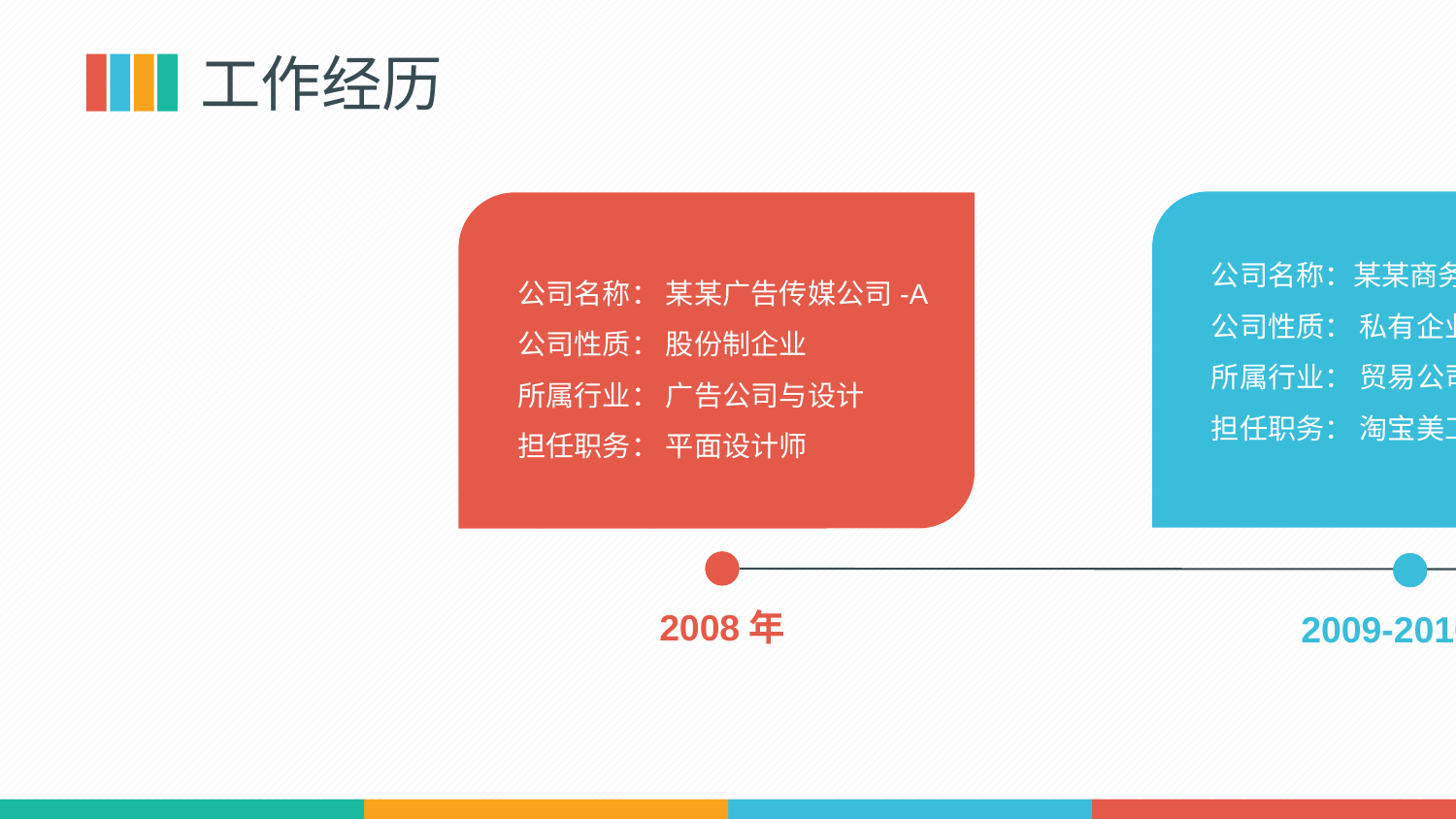

工作经历
　公司名称：某某商务公司-B
　公司性质： 私有企业
　所属行业： 贸易公司
　担任职务： 淘宝美工

　公司名称：某某广告公司-C
　公司性质： 股份制企业
　所属行业： 广告公司与设计
　担任职务： 资深平面设计师

　公司名称：某某传媒公司-D
　公司性质： 私有企业
　所属行业： 创意设计
　担任职务： 资深平面设计师

　公司名称：某某广告公司-E
　公司性质： 股份制企业
　所属行业： 广告公司
　担任职务： 美术指导

　公司名称： 某某广告传媒公司-A
　公司性质： 股份制企业
　所属行业： 广告公司与设计
　担任职务： 平面设计师

2008年
2009-2010年
2010-2012年
2013年
2014年